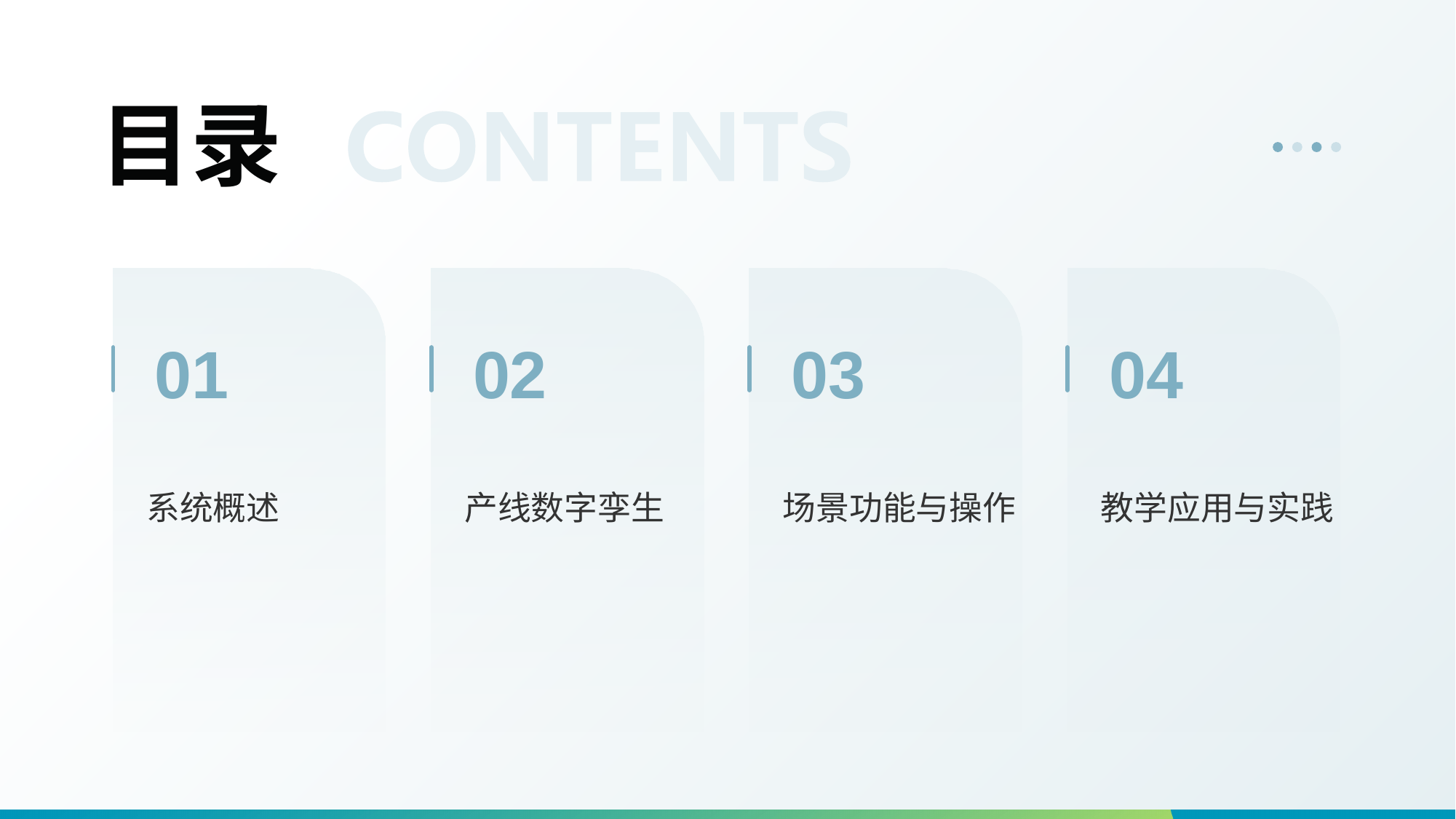

# 目录

01
02
03
04
系统概述
产线数字孪生
场景功能与操作
教学应用与实践